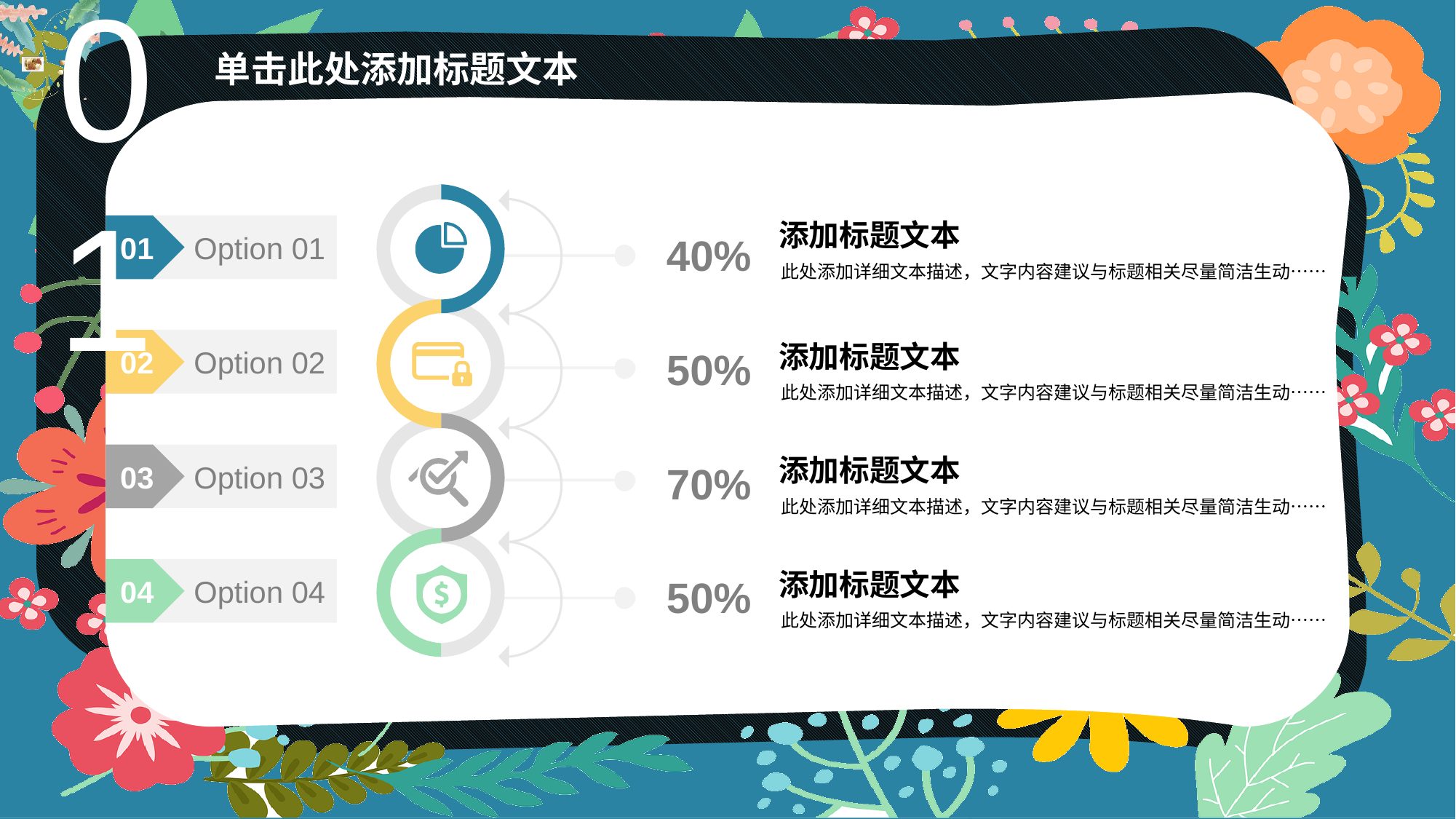

01
单击此处添加标题文本

添加标题文本
Option 01
01

40%

此处添加详细文本描述，文字内容建议与标题相关尽量简洁生动……

Option 02
02
添加标题文本

50%

此处添加详细文本描述，文字内容建议与标题相关尽量简洁生动……

Option 03
03
添加标题文本

70%

此处添加详细文本描述，文字内容建议与标题相关尽量简洁生动……

Option 04
04
添加标题文本

50%

此处添加详细文本描述，文字内容建议与标题相关尽量简洁生动……